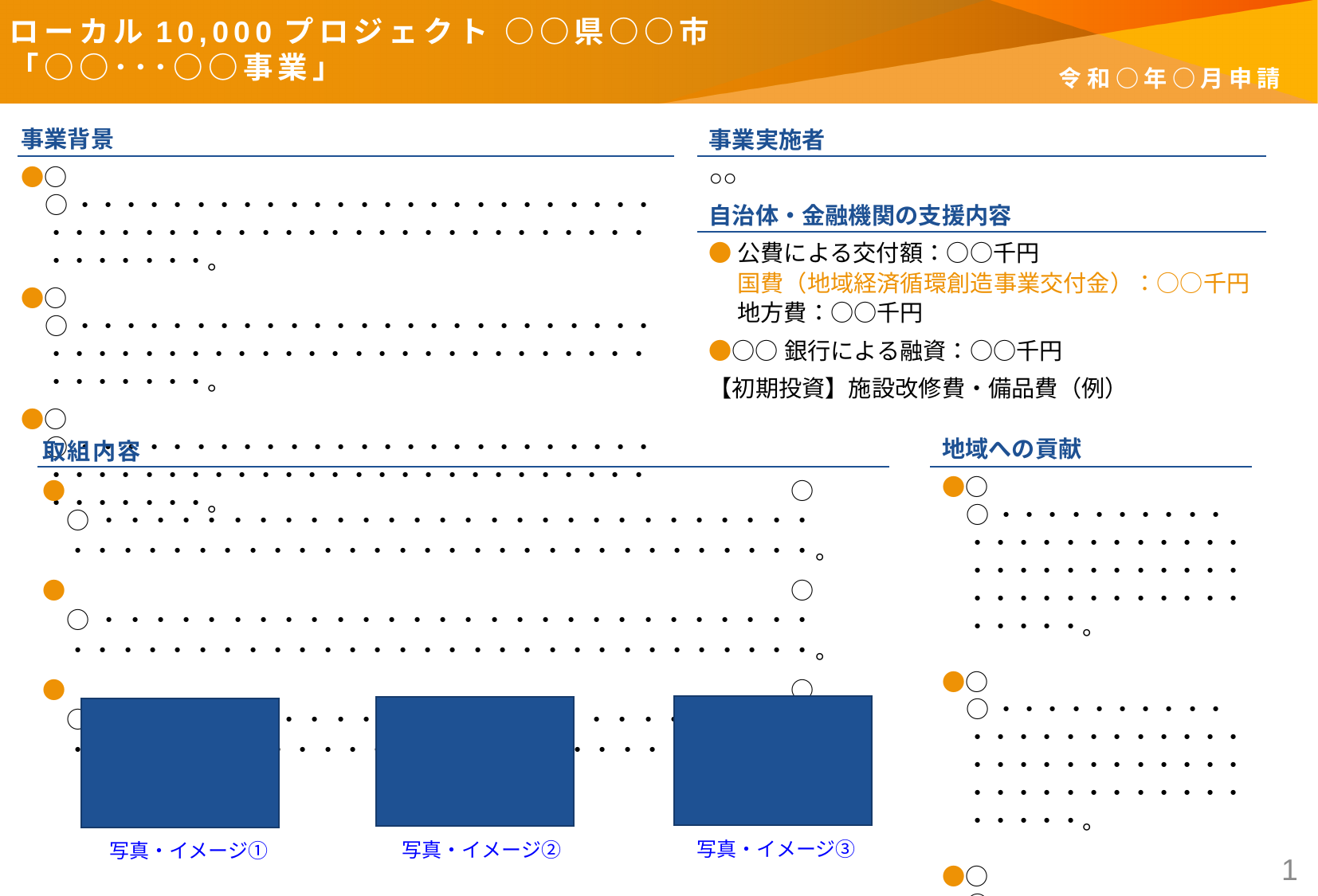

ローカル10,000プロジェクト ○○県○○市
「○○･･･○○事業」
令和○年○月申請
事業背景
●○○・・・・・・・・・・・・・・・・・・・・・・・・・・・・・・・・・・・・・・・・・・・・・・・・・・・・・・・・・・。
●○○・・・・・・・・・・・・・・・・・・・・・・・・・・・・・・・・・・・・・・・・・・・・・・・・・・・・・・・・・・。
●○○・・・・・・・・・・・・・・・・・・・・・・・・・・・・・・・・・・・・・・・・・・・・・・・・・・・・・・・・・・。
事業実施者
○○
自治体・金融機関の支援内容
●公費による交付額：○○千円
　 国費（地域経済循環創造事業交付金）：○○千円
　 地方費：○○千円
●○○銀行による融資：○○千円
【初期投資】施設改修費・備品費（例）

取組内容
●○○・・・・・・・・・・・・・・・・・・・・・・・・・・・・・・・・・・・・・・・・・・・・・・・・・・・・・・・・・・。
●○○・・・・・・・・・・・・・・・・・・・・・・・・・・・・・・・・・・・・・・・・・・・・・・・・・・・・・・・・・・。
●○○・・・・・・・・・・・・・・・・・・・・・・・・・・・・・・・・・・・・・・・・・・・・・・・・・・・・・・・・・・。

地域への貢献
●○○・・・・・・・・・・・・・・・・・・・・・・・・・・・・・・・・・・・・・・・・・・・・・・・・・・・。

●○○・・・・・・・・・・・・・・・・・・・・・・・・・・・・・・・・・・・・・・・・・・・・・・・・・・・。

●○○・・・・・・・・・・・・・・・・・・・・・・・・・・・・・・・・・・・・・・・・・・・・・・・・・・・・・・・・・・・・・・・・・・・・・・・・・・・・・・・・・・・・・・・・・・・・・・・・・・・。

写真・イメージ③
写真・イメージ②
写真・イメージ①
1